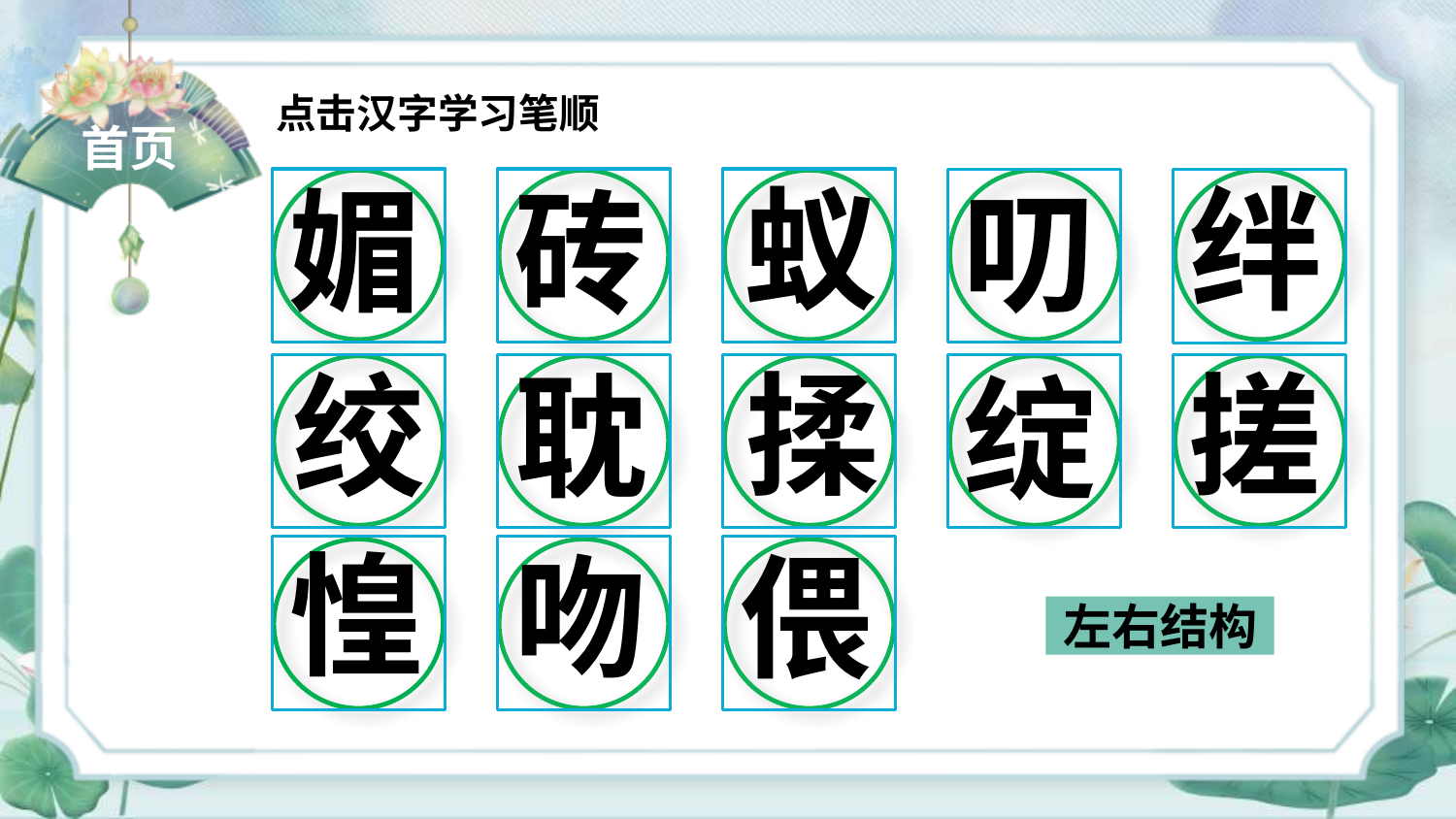

点击汉字学习笔顺
首页
蚁

绊

媚

砖

叨

揉

绞

搓

耽

绽

惶

吻

偎

左右结构